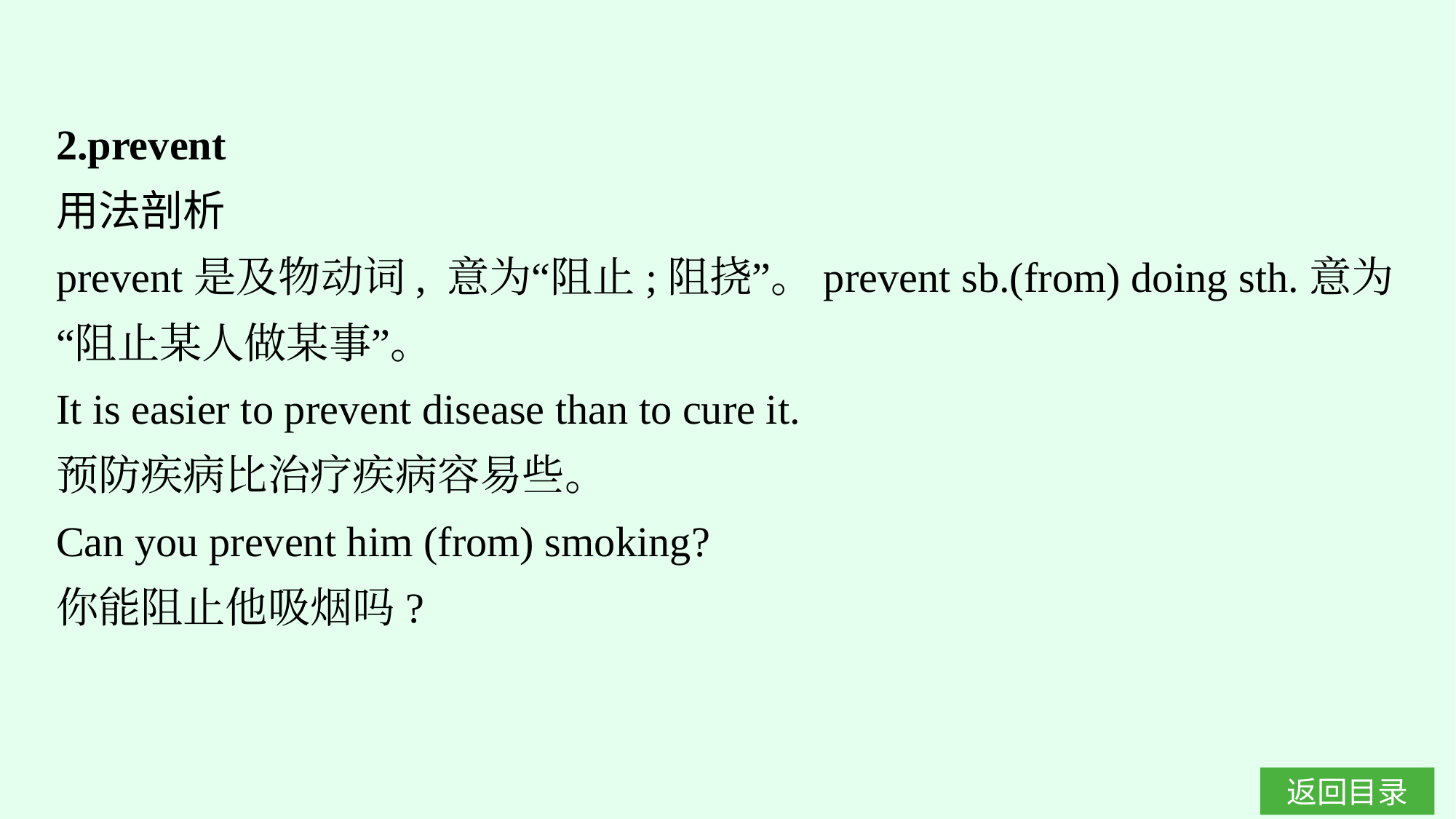

2.prevent
用法剖析
prevent是及物动词, 意为“阻止;阻挠”。prevent sb.(from) doing sth.意为“阻止某人做某事”。
It is easier to prevent disease than to cure it.
预防疾病比治疗疾病容易些。
Can you prevent him (from) smoking?
你能阻止他吸烟吗?